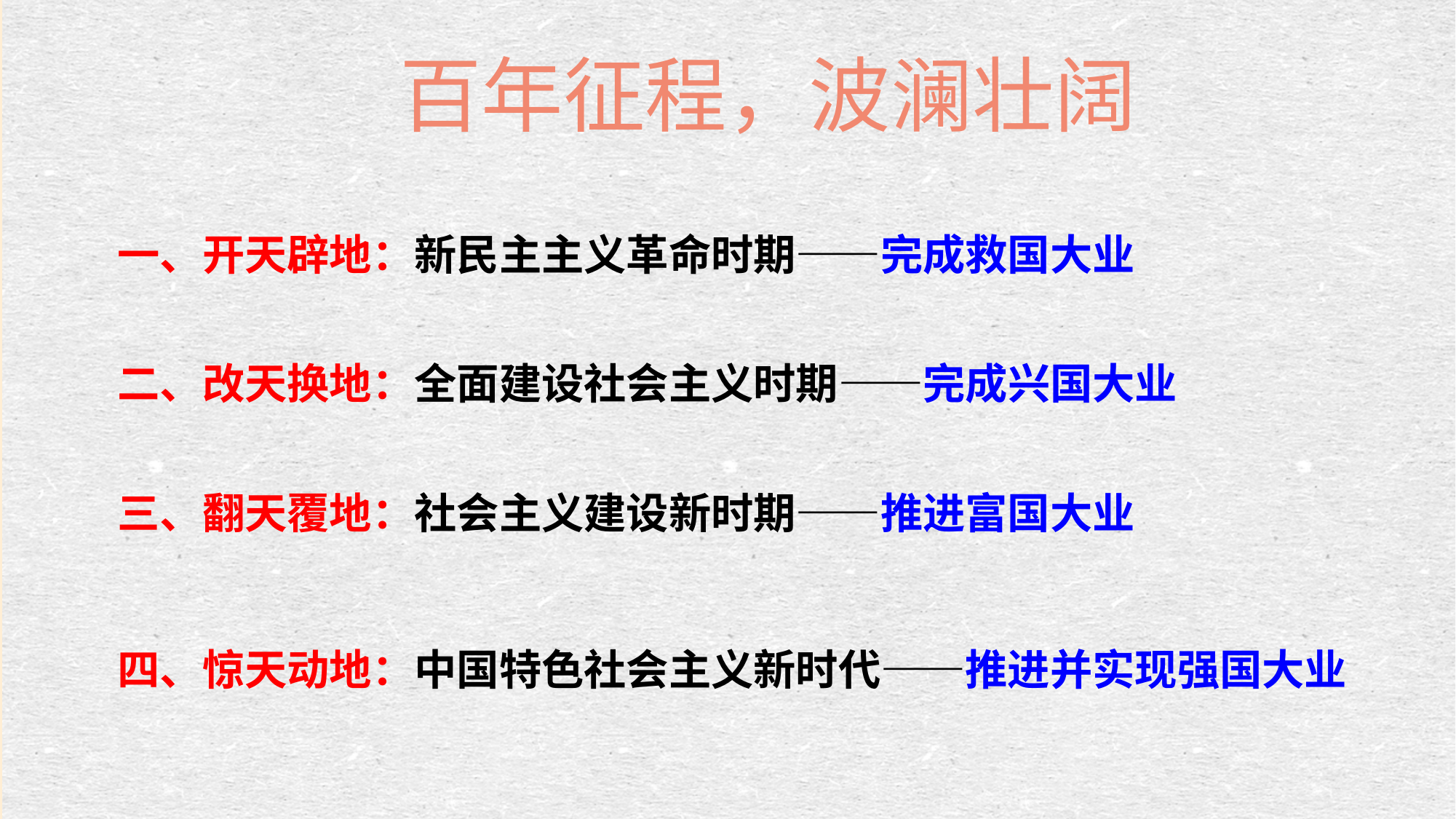

百年征程，波澜壮阔
一、开天辟地：新民主主义革命时期——完成救国大业
二、改天换地：全面建设社会主义时期——完成兴国大业
三、翻天覆地：社会主义建设新时期——推进富国大业

四、惊天动地：中国特色社会主义新时代——推进并实现强国大业